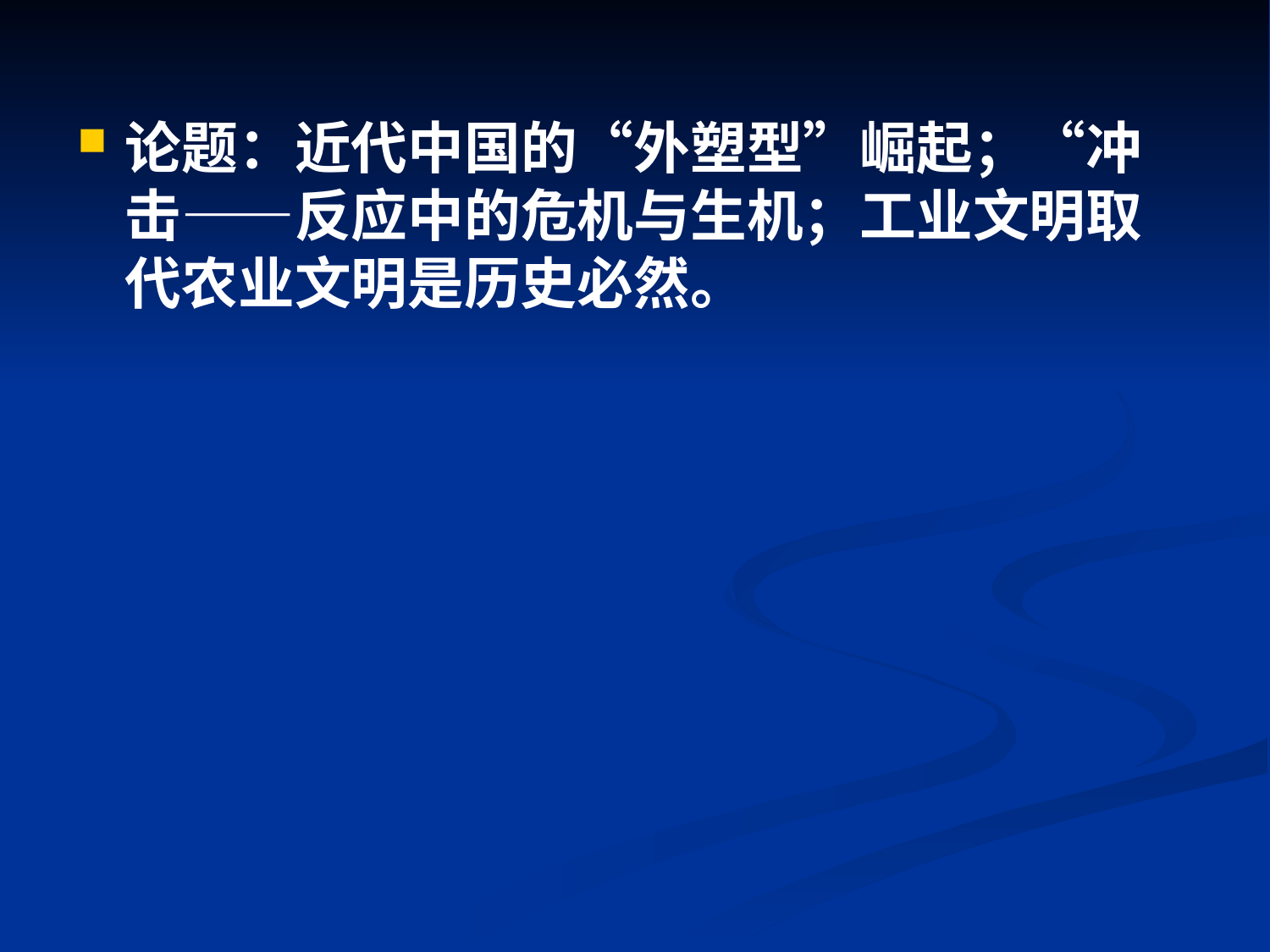

论题：近代中国的“外塑型”崛起；“冲击——反应中的危机与生机；工业文明取代农业文明是历史必然。